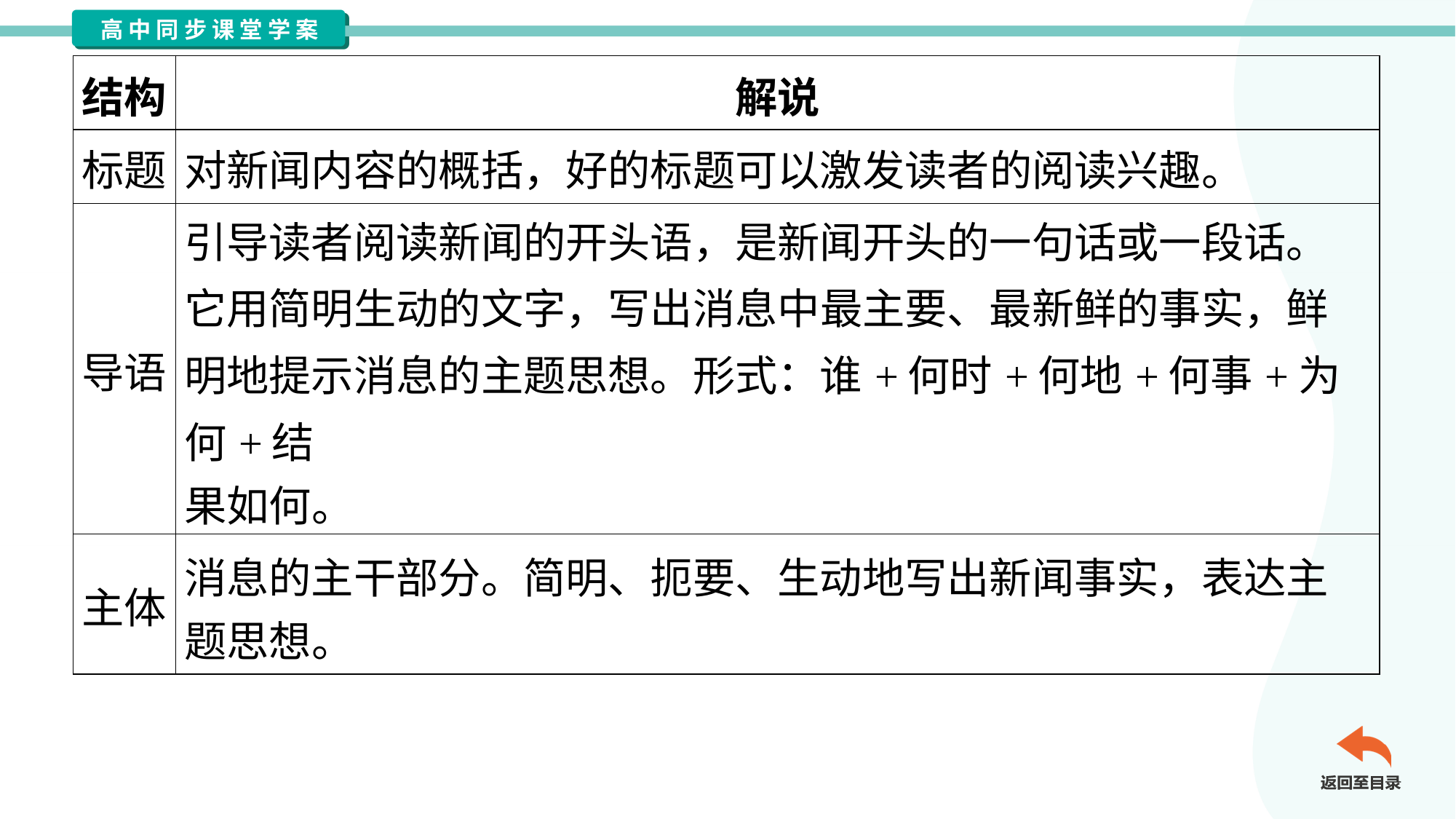

| 结构 | 解说 |
| --- | --- |
| 标题 | 对新闻内容的概括，好的标题可以激发读者的阅读兴趣。 |
| 导语 | 引导读者阅读新闻的开头语，是新闻开头的一句话或一段话。 它用简明生动的文字，写出消息中最主要、最新鲜的事实，鲜 明地提示消息的主题思想。形式：谁+何时+何地+何事+为何+结 果如何。 |
| 主体 | 消息的主干部分。简明、扼要、生动地写出新闻事实，表达主 题思想。 |